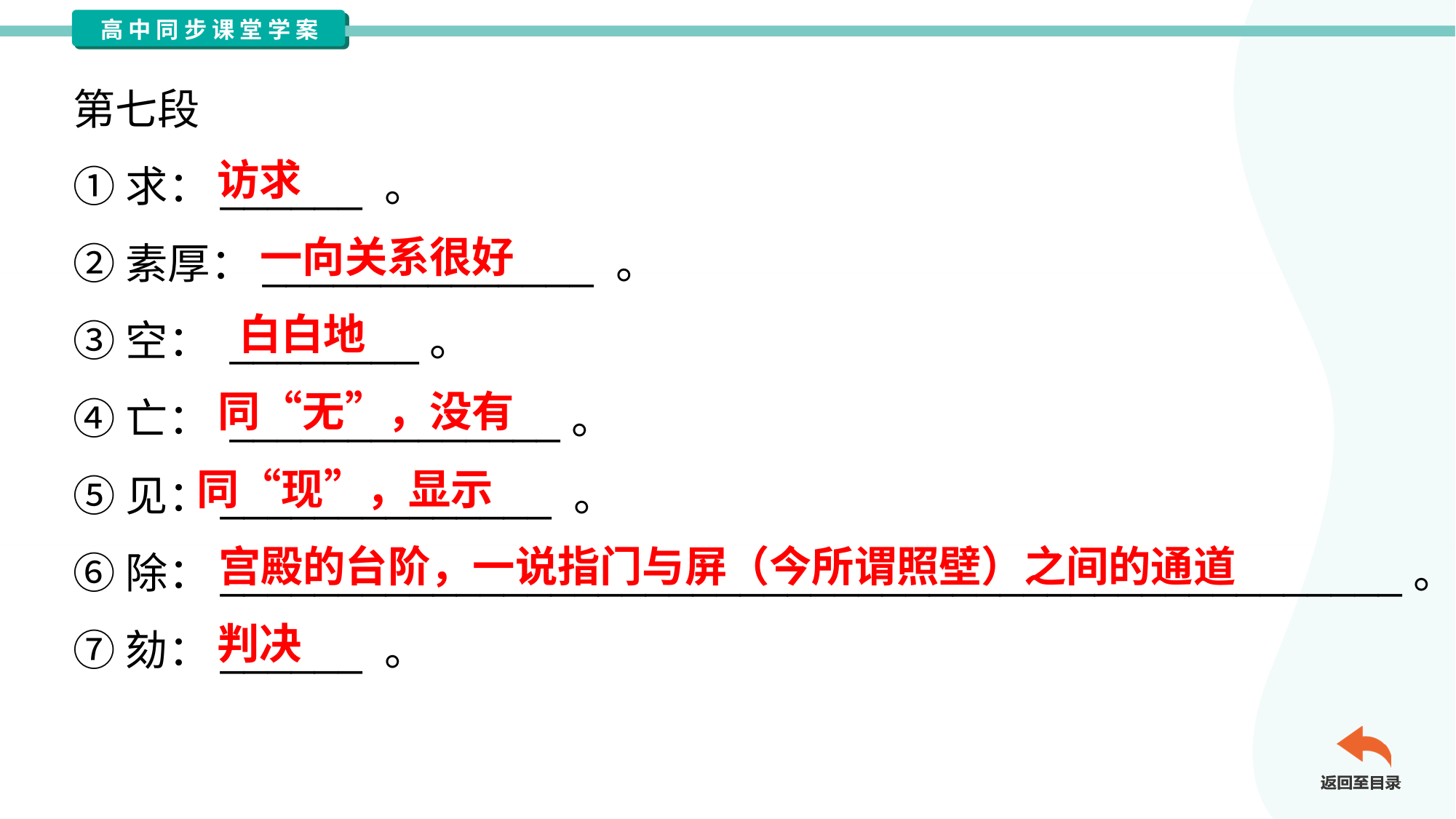

第七段
①求：______ 。
②素厚：______________ 。
③空： ________。
④亡： ______________。
⑤见：______________ 。
⑥除：__________________________________________________。
⑦劾：______ 。

访求
一向关系很好
白白地
同“无”，没有
同“现”，显示
宫殿的台阶，一说指门与屏（今所谓照壁）之间的通道
判决